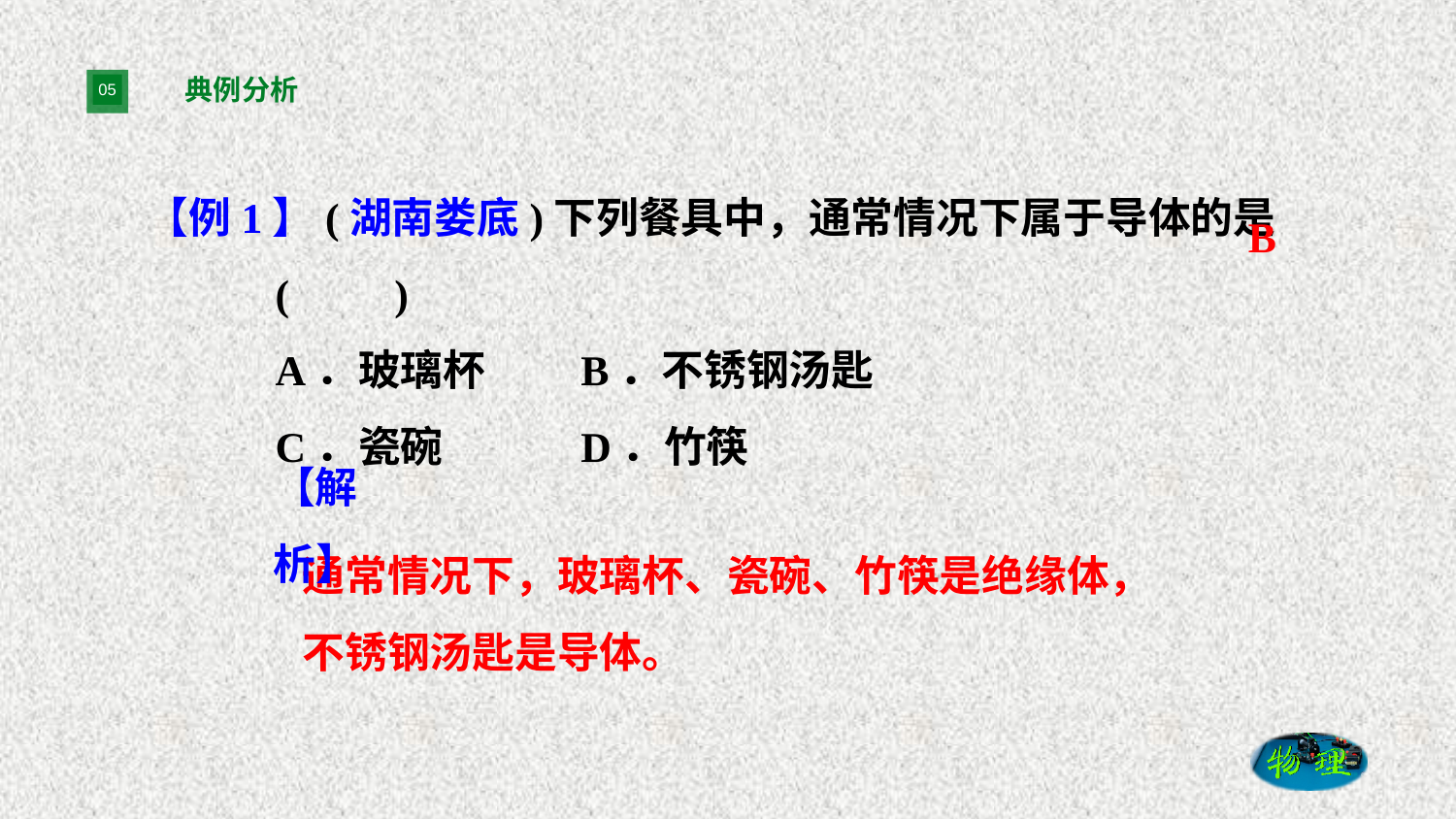

# 典例分析
【例1】(湖南娄底)下列餐具中，通常情况下属于导体的是(　　)
A．玻璃杯　　B．不锈钢汤匙
C．瓷碗　　　D．竹筷
B
【解析】
通常情况下，玻璃杯、瓷碗、竹筷是绝缘体，不锈钢汤匙是导体。